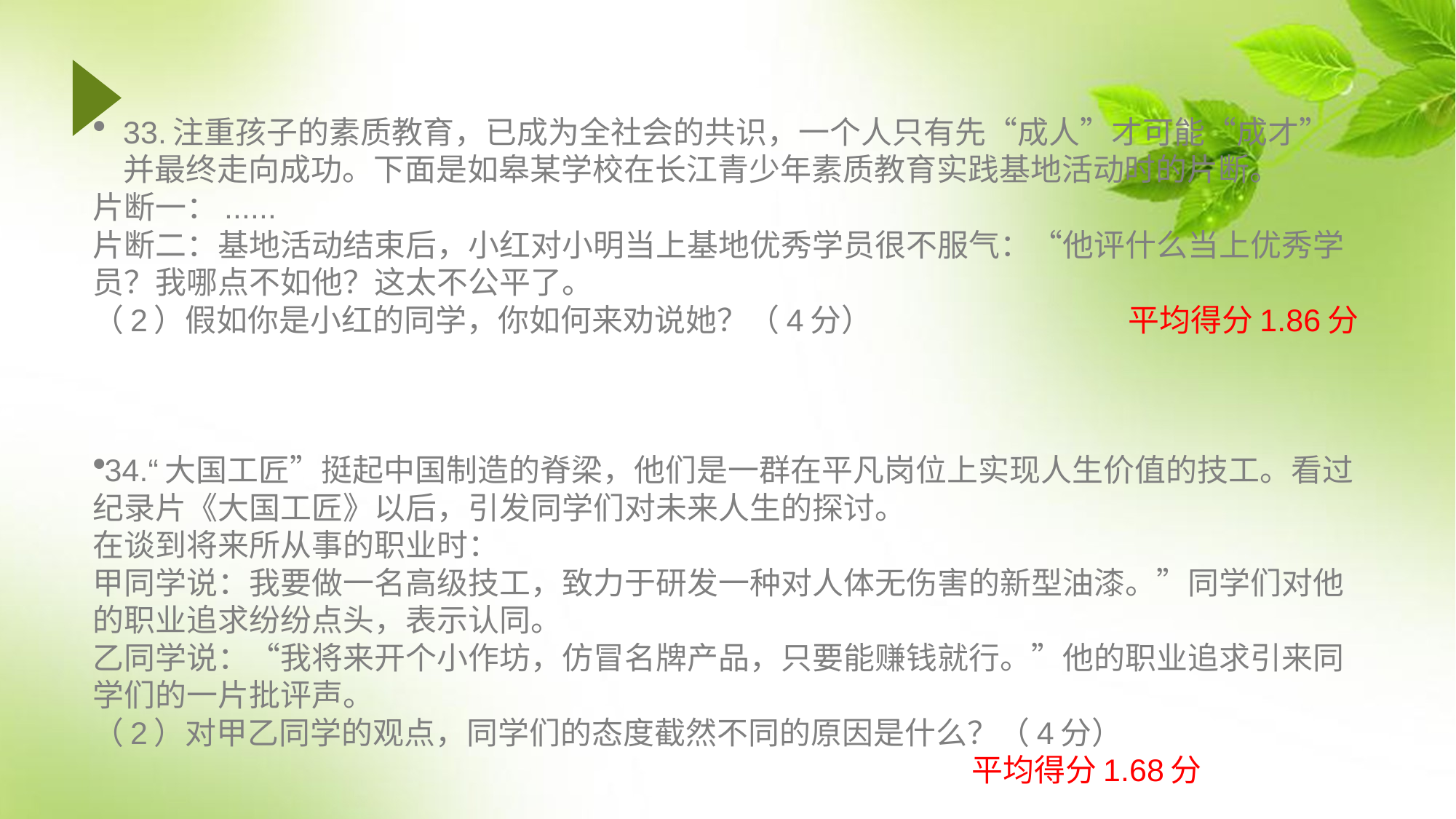

33.注重孩子的素质教育，已成为全社会的共识，一个人只有先“成人”才可能“成才”并最终走向成功。下面是如皋某学校在长江青少年素质教育实践基地活动时的片断。
片断一：......
片断二：基地活动结束后，小红对小明当上基地优秀学员很不服气：“他评什么当上优秀学员？我哪点不如他？这太不公平了。
（2）假如你是小红的同学，你如何来劝说她？（4分）                                    平均得分1.86分

34.“大国工匠”挺起中国制造的脊梁，他们是一群在平凡岗位上实现人生价值的技工。看过纪录片《大国工匠》以后，引发同学们对未来人生的探讨。
在谈到将来所从事的职业时：
甲同学说：我要做一名高级技工，致力于研发一种对人体无伤害的新型油漆。”同学们对他的职业追求纷纷点头，表示认同。
乙同学说：“我将来开个小作坊，仿冒名牌产品，只要能赚钱就行。”他的职业追求引来同学们的一片批评声。
（2）对甲乙同学的观点，同学们的态度截然不同的原因是什么？（4分）
                                                                                                                           平均得分1.68分